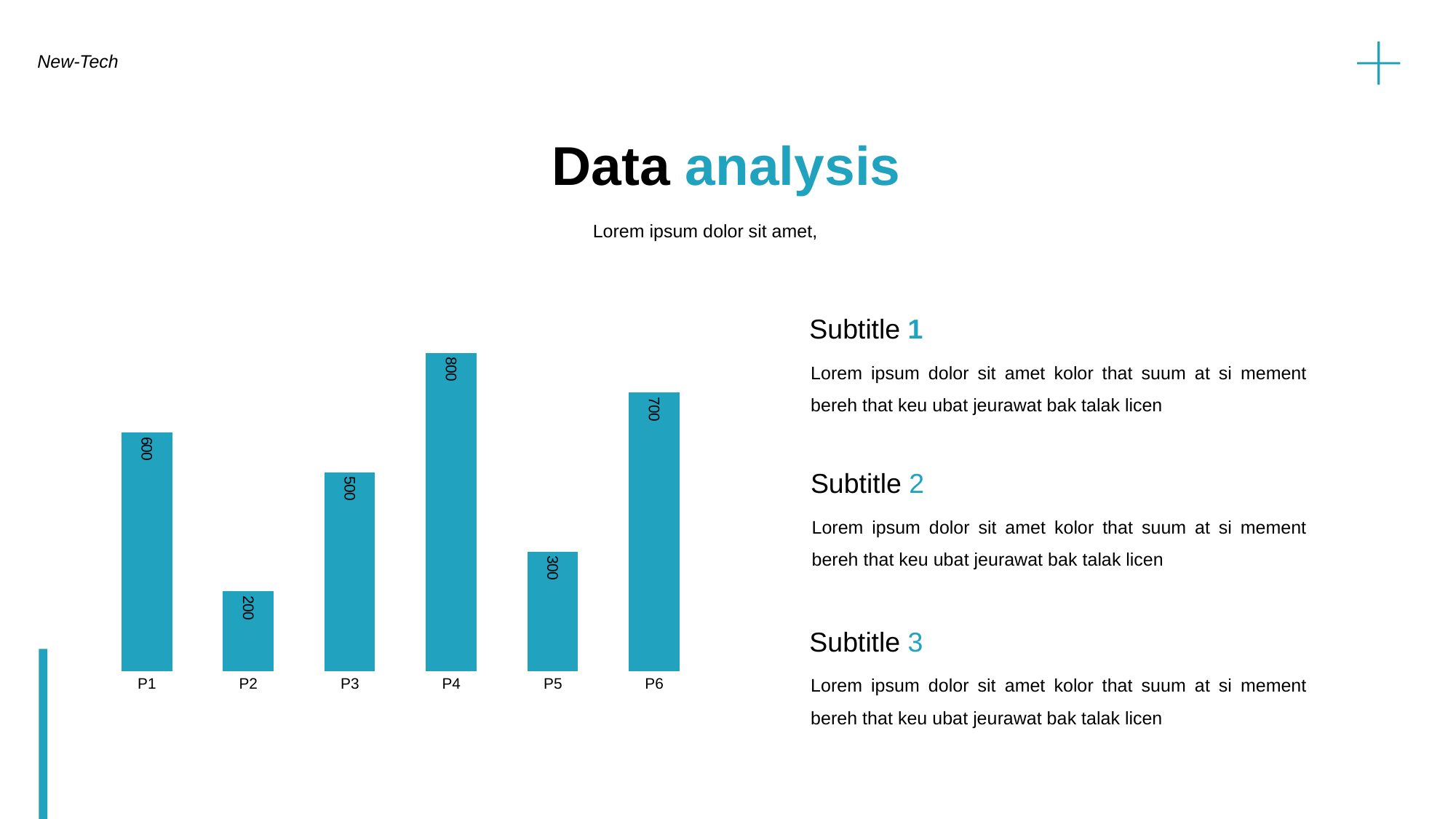

New-Tech
Data analysis
Lorem ipsum dolor sit amet,
Subtitle 1
Lorem ipsum dolor sit amet kolor that suum at si mement bereh that keu ubat jeurawat bak talak licen

### Chart

| Category | 系列 1 |
|---|---|
| P1 | 600.0 |
| P2 | 200.0 |
| P3 | 500.0 |
| P4 | 800.0 |
| P5 | 300.0 |
| P6 | 700.0 |
Subtitle 2
Lorem ipsum dolor sit amet kolor that suum at si mement bereh that keu ubat jeurawat bak talak licen
Subtitle 3
Lorem ipsum dolor sit amet kolor that suum at si mement bereh that keu ubat jeurawat bak talak licen